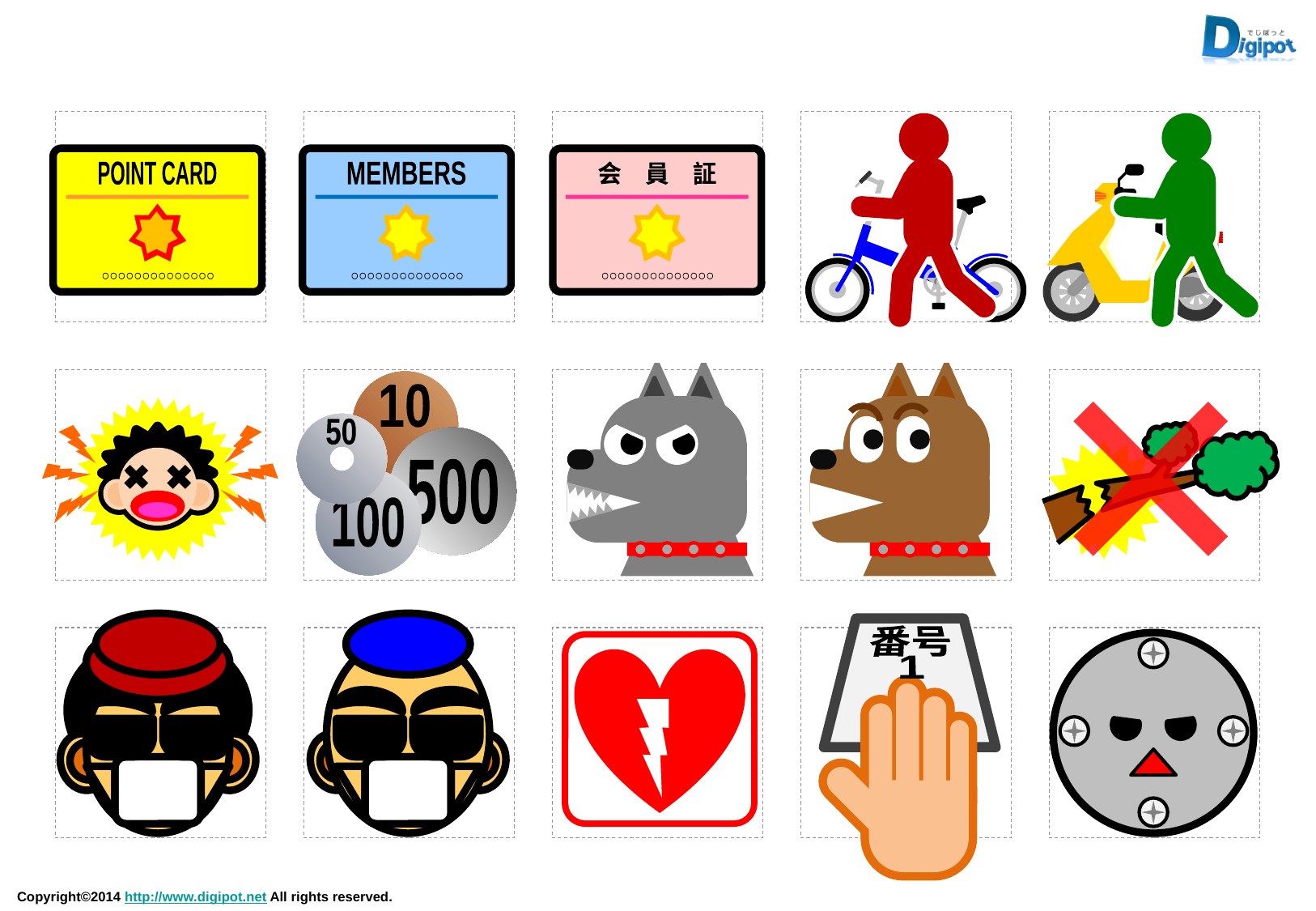

POINT CARD

○○○○○○○○○○○○○○

MEMBERS

○○○○○○○○○○○○○○

会　員　証

○○○○○○○○○○○○○○

10

50

500

100

番号
1